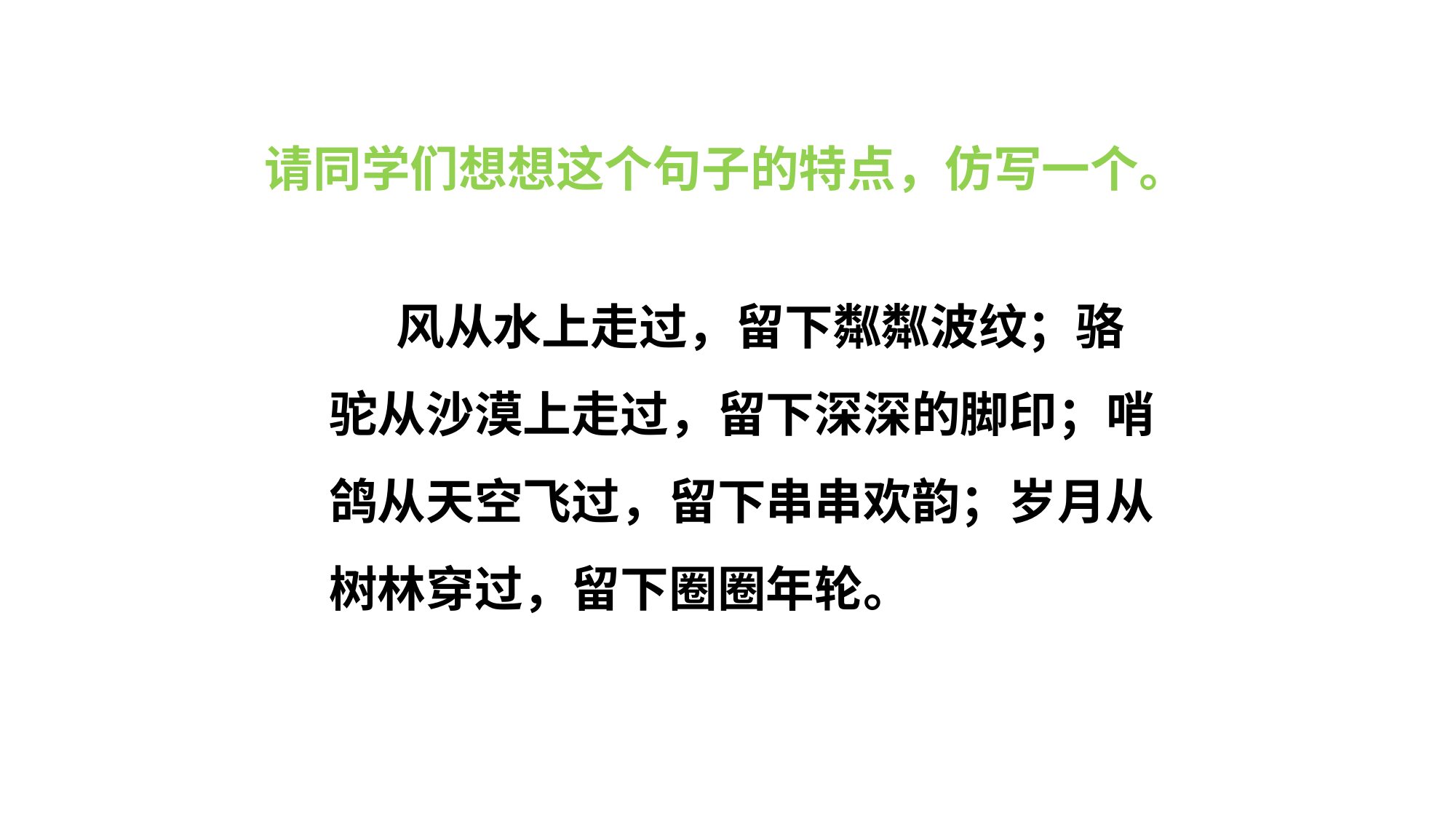

请同学们想想这个句子的特点，仿写一个。
     风从水上走过，留下粼粼波纹；骆驼从沙漠上走过，留下深深的脚印；哨鸽从天空飞过，留下串串欢韵；岁月从树林穿过，留下圈圈年轮。